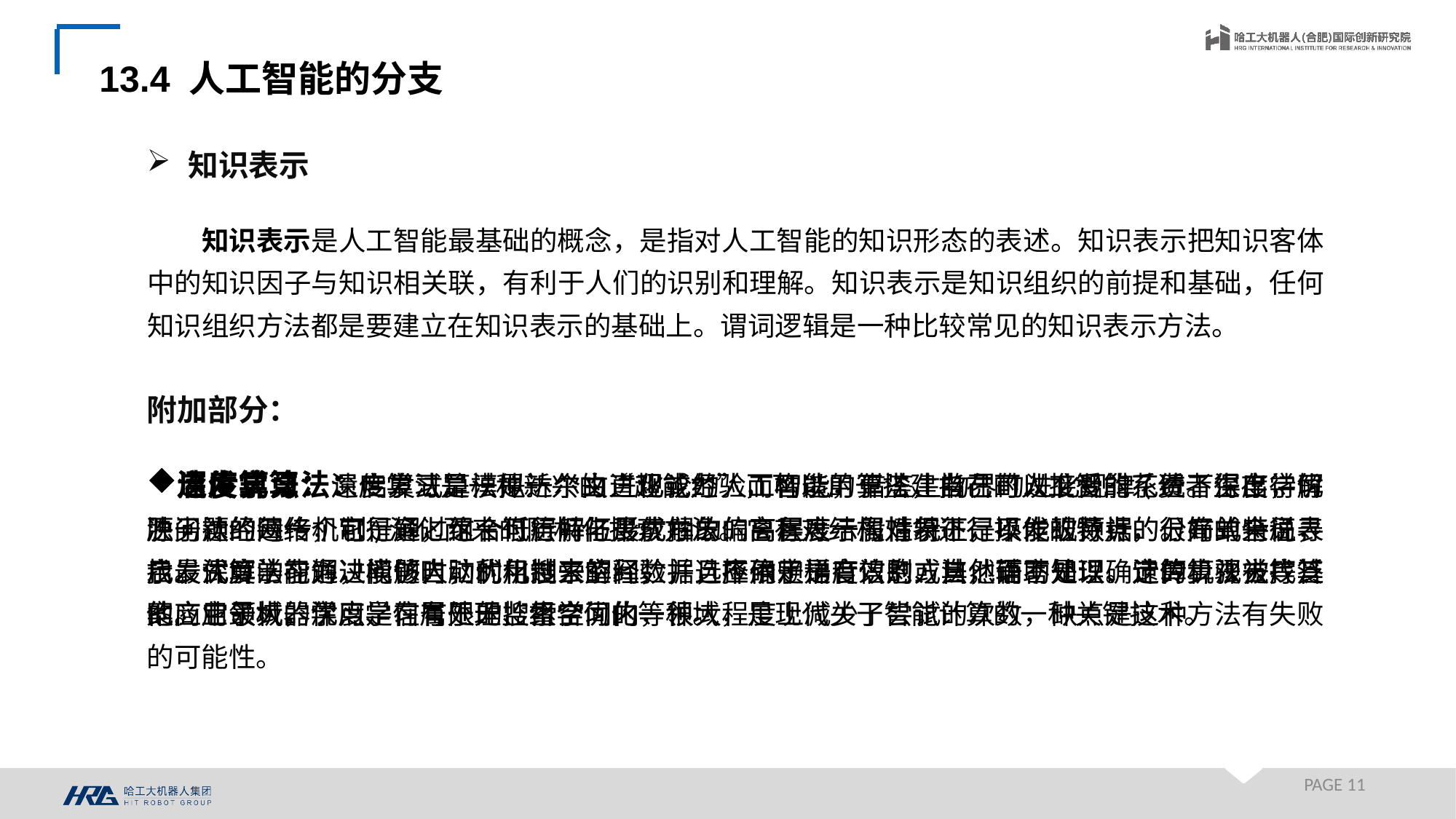

13.4 人工智能的分支
知识表示
知识表示是人工智能最基础的概念，是指对人工智能的知识形态的表述。知识表示把知识客体中的知识因子与知识相关联，有利于人们的识别和理解。知识表示是知识组织的前提和基础，任何知识组织方法都是要建立在知识表示的基础上。谓词逻辑是一种比较常见的知识表示方法。
附加部分：
深度学习：深度学习是一种新兴的“超能力”，可以用于搭建自己的人工智能系统。深度学习源于神经网络，它是通过组合低层特征形成抽象的高层表示属性特征，以发现数据的分布式特征表示。深度学习通过模仿人脑的机制来解释数据，应用于语音识别、自然语言处理、计算机视觉等其他商业领域，深度学习属于无监督学习的一种。
启发式算法：启发式算法是一个由直观或经验而构造的算法，指在可以接受的花费下得出待解决问题的每一个可行解，这个可行解与最优解的偏离程度一般情况下是不能被预计的。简单来说，启发式算法在解决问题时，利用过去的经验，选择确定是有效的方法，而不是以确定的步骤去找答案。它最大的优点是在有限的搜索空间内，很大程度上减少了尝试的次数，缺点是这种方法有失败的可能性。
遗传算法：遗传算法是模拟达尔文进化论的人工智能，借鉴生物界的进化规律(适者生存，优胜劣汰的遗传机制)演化而来的随机化搜索方法。它有对结构对象进行操作的特点，很好的全局寻找最优解的能力，能够自动优化搜索空间，并且不依赖梯度信息或其他辅助知识。遗传算法被广泛的应用于机器学习、信号处理、组合优化等领域，是现代关于智能计算的一种关键技术。